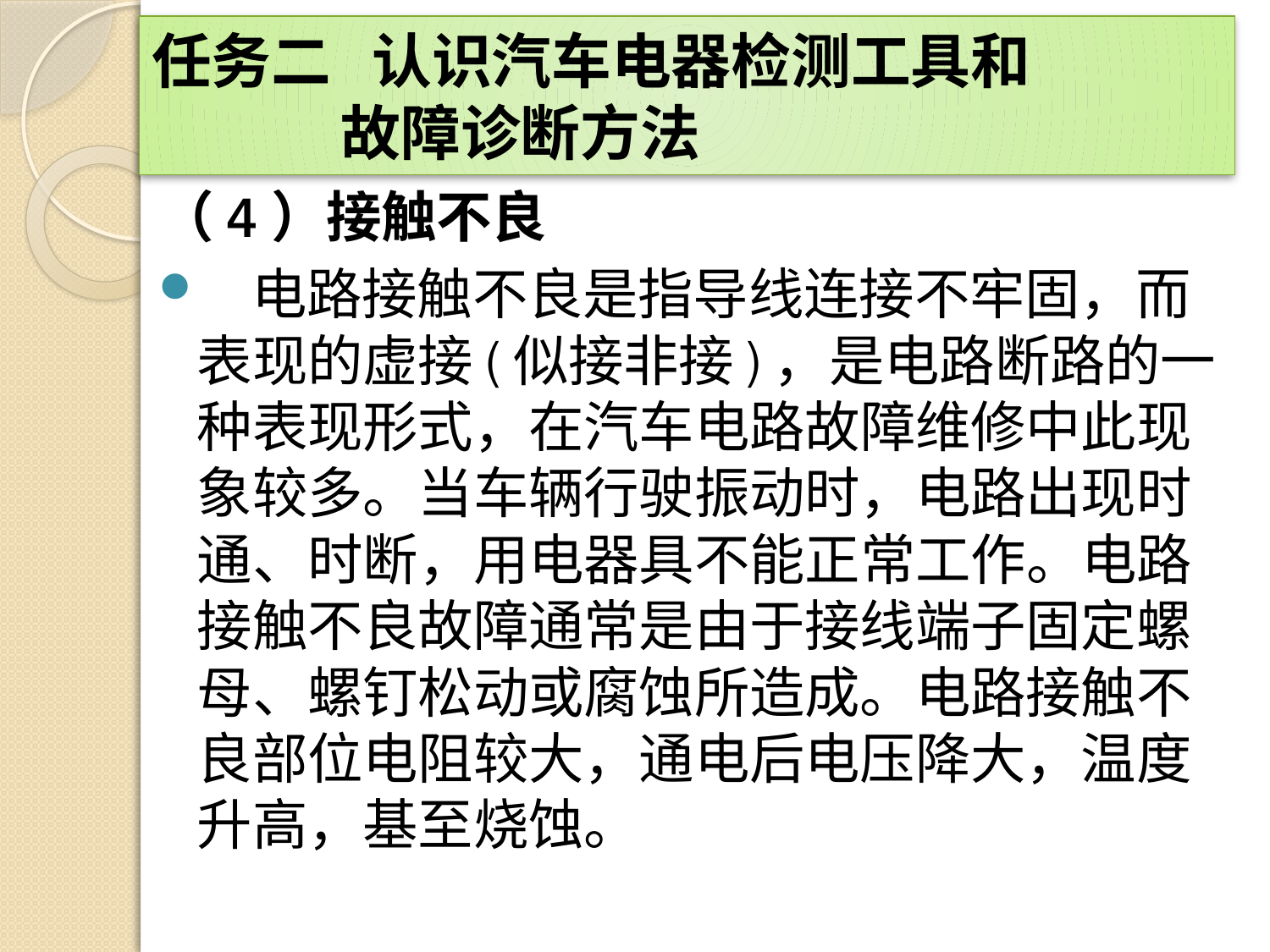

# 任务二   认识汽车电器检测工具和 故障诊断方法
（4）接触不良
   电路接触不良是指导线连接不牢固，而表现的虚接(似接非接)，是电路断路的一种表现形式，在汽车电路故障维修中此现象较多。当车辆行驶振动时，电路出现时通、时断，用电器具不能正常工作。电路接触不良故障通常是由于接线端子固定螺母、螺钉松动或腐蚀所造成。电路接触不良部位电阻较大，通电后电压降大，温度升高，基至烧蚀。